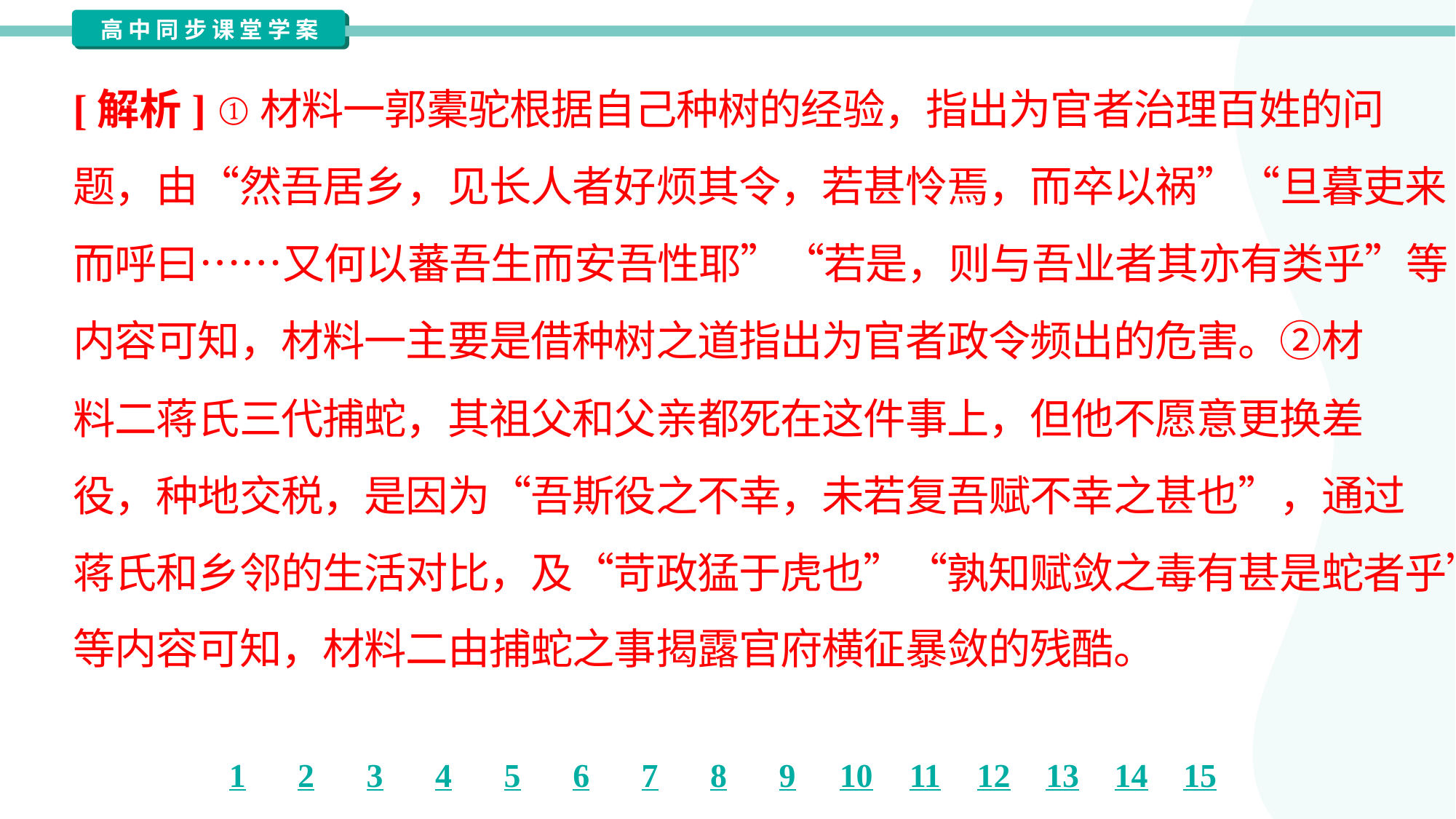

[解析] ①材料一郭橐驼根据自己种树的经验，指出为官者治理百姓的问
题，由“然吾居乡，见长人者好烦其令，若甚怜焉，而卒以祸”“旦暮吏来
而呼曰……又何以蕃吾生而安吾性耶”“若是，则与吾业者其亦有类乎”等
内容可知，材料一主要是借种树之道指出为官者政令频出的危害。②材
料二蒋氏三代捕蛇，其祖父和父亲都死在这件事上，但他不愿意更换差
役，种地交税，是因为“吾斯役之不幸，未若复吾赋不幸之甚也”，通过
蒋氏和乡邻的生活对比，及“苛政猛于虎也”“孰知赋敛之毒有甚是蛇者乎”
等内容可知，材料二由捕蛇之事揭露官府横征暴敛的残酷。